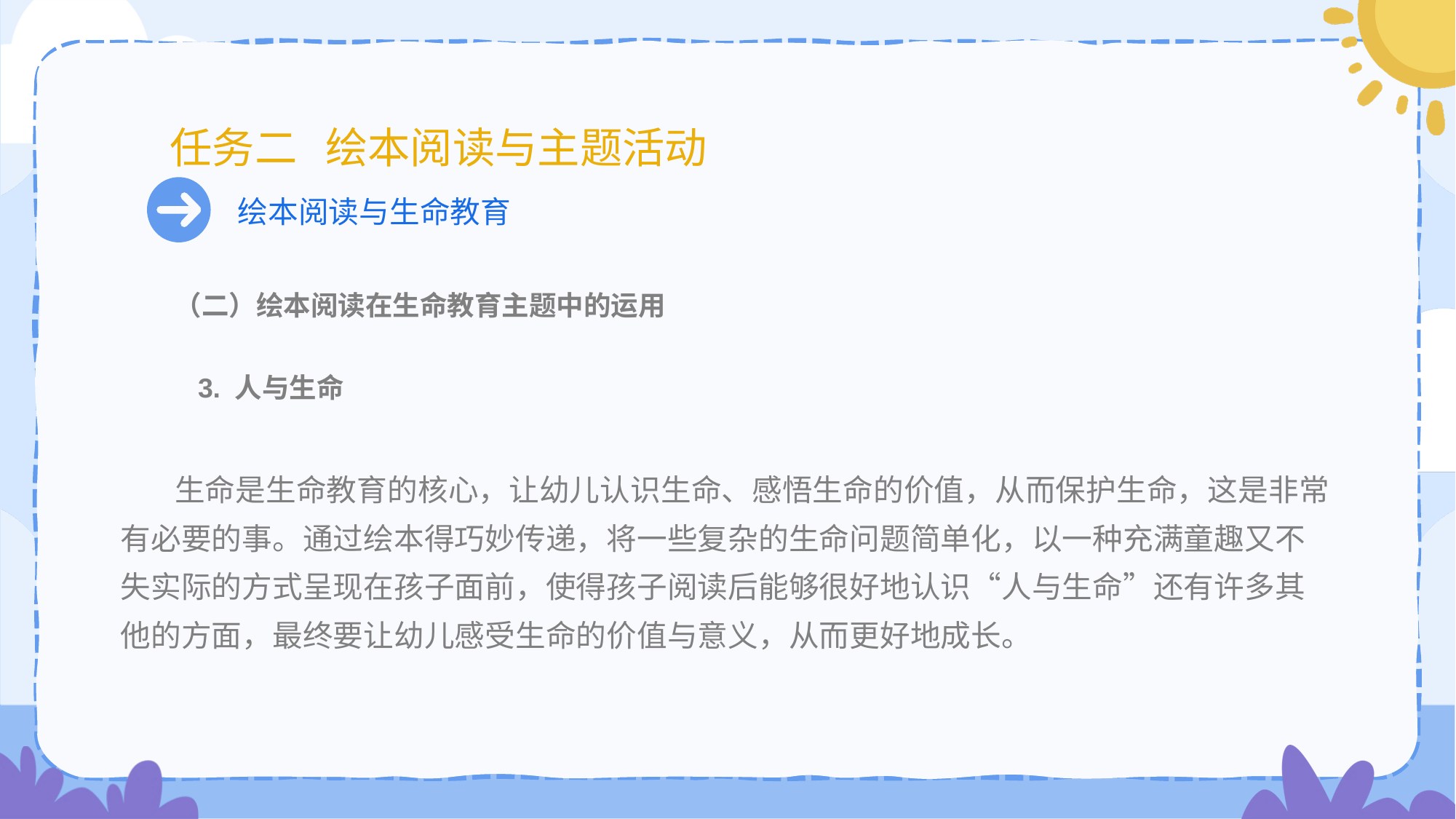

# 任务二   绘本阅读与主题活动

绘本阅读与生命教育

      （二）绘本阅读在生命教育主题中的运用

     3. 人与生命

       生命是生命教育的核心，让幼儿认识生命、感悟生命的价值，从而保护生命，这是非常有必要的事。通过绘本得巧妙传递，将一些复杂的生命问题简单化，以一种充满童趣又不失实际的方式呈现在孩子面前，使得孩子阅读后能够很好地认识“人与生命”还有许多其他的方面，最终要让幼儿感受生命的价值与意义，从而更好地成长。